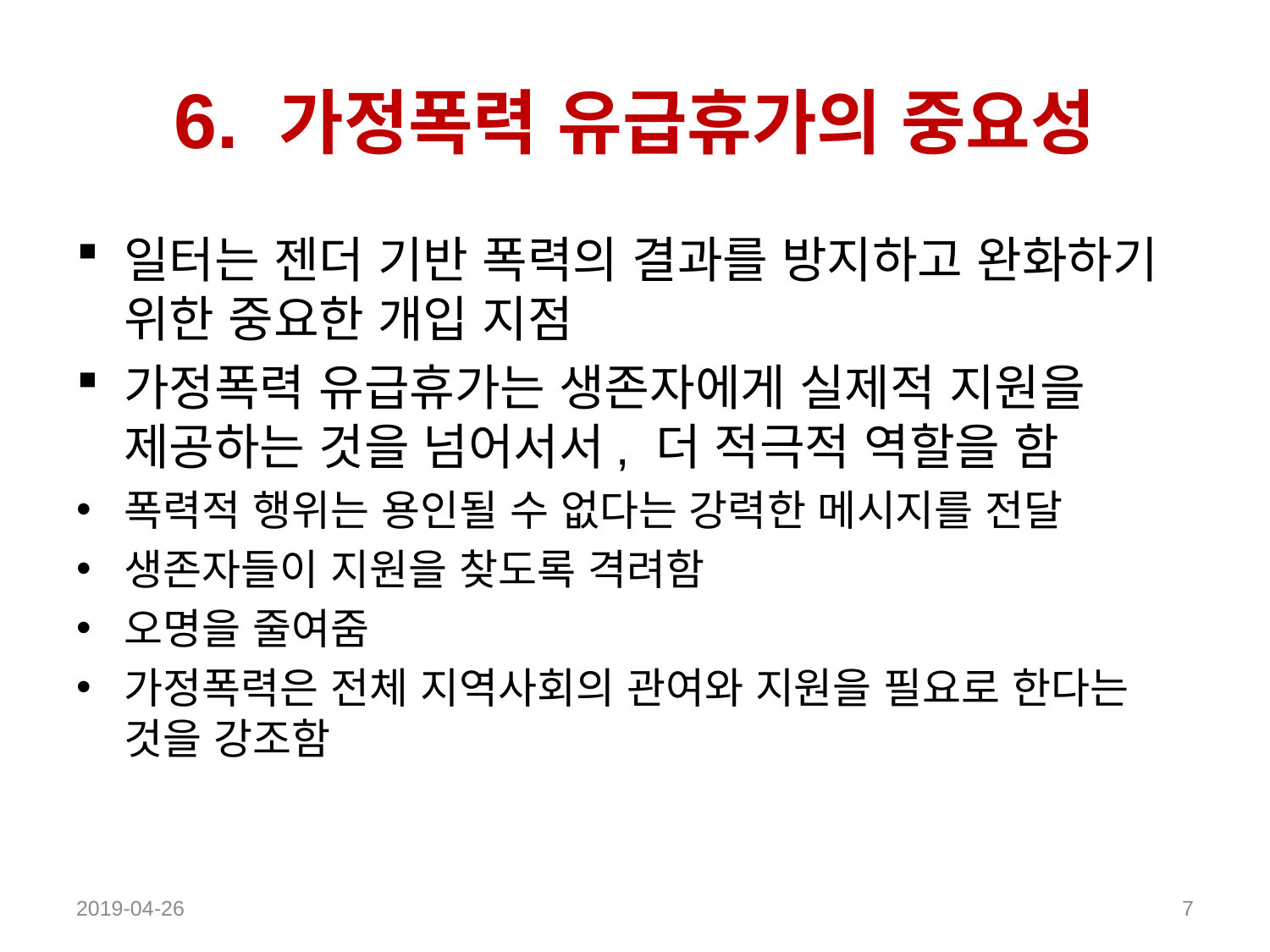

# 6. 가정폭력 유급휴가의 중요성
일터는 젠더 기반 폭력의 결과를 방지하고 완화하기 위한 중요한 개입 지점
가정폭력 유급휴가는 생존자에게 실제적 지원을 제공하는 것을 넘어서서, 더 적극적 역할을 함
폭력적 행위는 용인될 수 없다는 강력한 메시지를 전달
생존자들이 지원을 찾도록 격려함
오명을 줄여줌
가정폭력은 전체 지역사회의 관여와 지원을 필요로 한다는 것을 강조함
2019-04-26
7